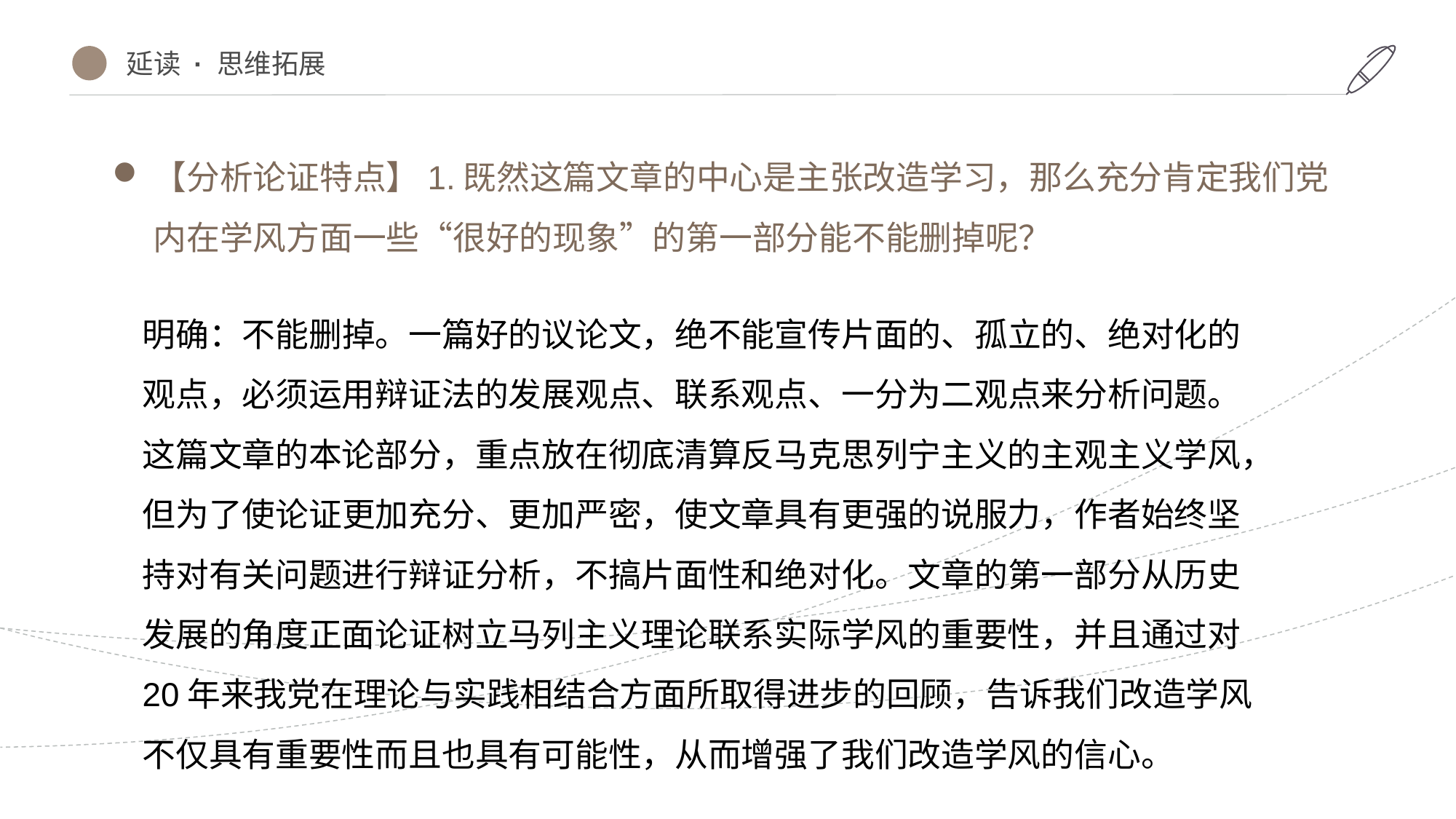

延读 · 思维拓展

【分析论证特点】1.既然这篇文章的中心是主张改造学习，那么充分肯定我们党内在学风方面一些“很好的现象”的第一部分能不能删掉呢？
明确：不能删掉。一篇好的议论文，绝不能宣传片面的、孤立的、绝对化的观点，必须运用辩证法的发展观点、联系观点、一分为二观点来分析问题。这篇文章的本论部分，重点放在彻底清算反马克思列宁主义的主观主义学风，但为了使论证更加充分、更加严密，使文章具有更强的说服力，作者始终坚持对有关问题进行辩证分析，不搞片面性和绝对化。文章的第一部分从历史发展的角度正面论证树立马列主义理论联系实际学风的重要性，并且通过对20年来我党在理论与实践相结合方面所取得进步的回顾，告诉我们改造学风不仅具有重要性而且也具有可能性，从而增强了我们改造学风的信心。